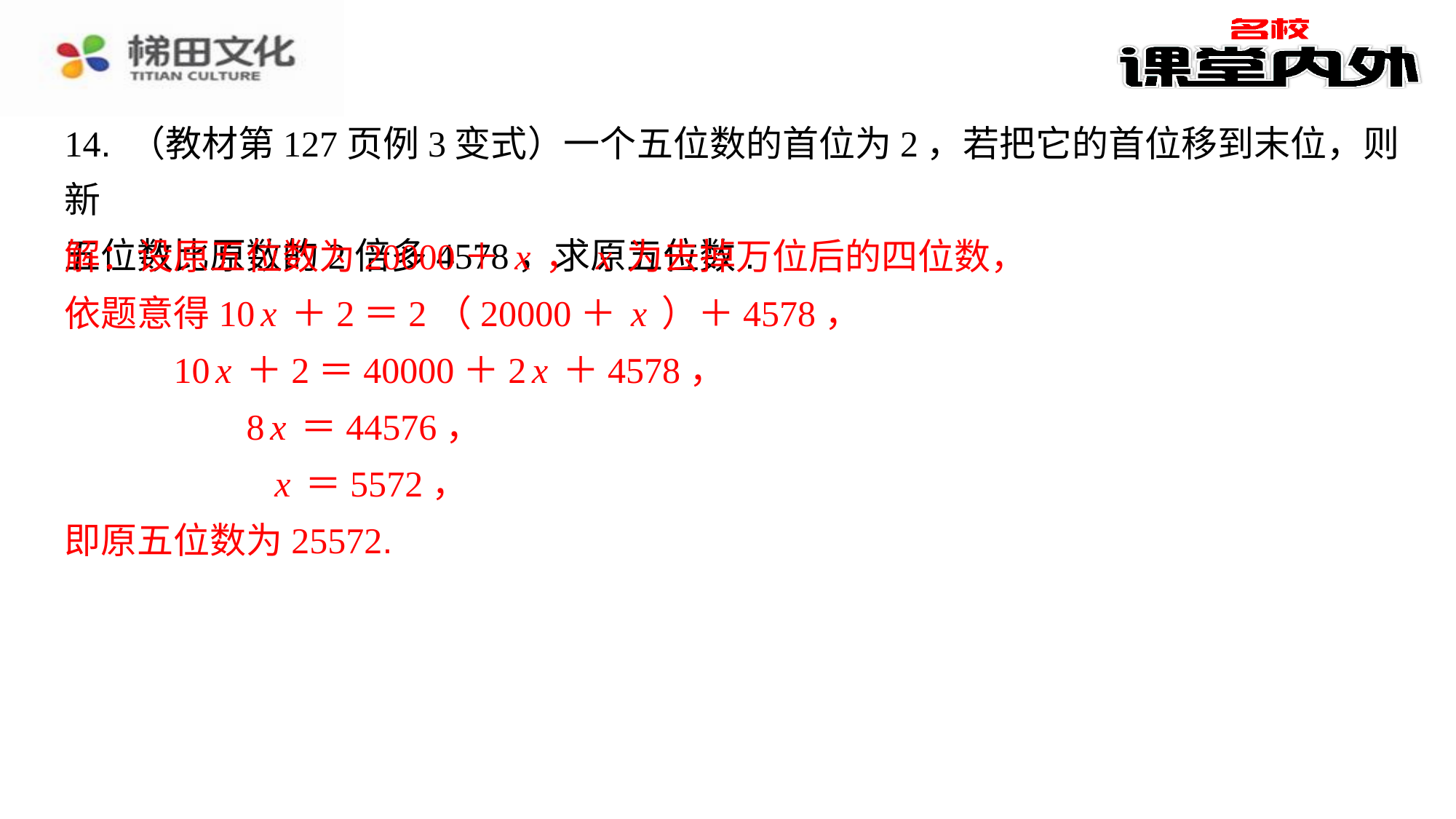

14. （教材第127页例3变式）一个五位数的首位为2，若把它的首位移到末位，则新
五位数比原数的2倍多4578，求原五位数.
解：设原五位数为20000＋x，x为去掉万位后的四位数，
依题意得10x＋2＝2（20000＋x）＋4578，
	10x＋2＝40000＋2x＋4578，
	　　8x＝44576，
	　　 x＝5572，
即原五位数为25572.
解：设原五位数为20000＋x，x为去掉万位后的四位数，
依题意得10x＋2＝2（20000＋x）＋4578，
10x＋2＝40000＋2x＋4578，
8x＝44576，
x＝5572，
即原五位数为25572.